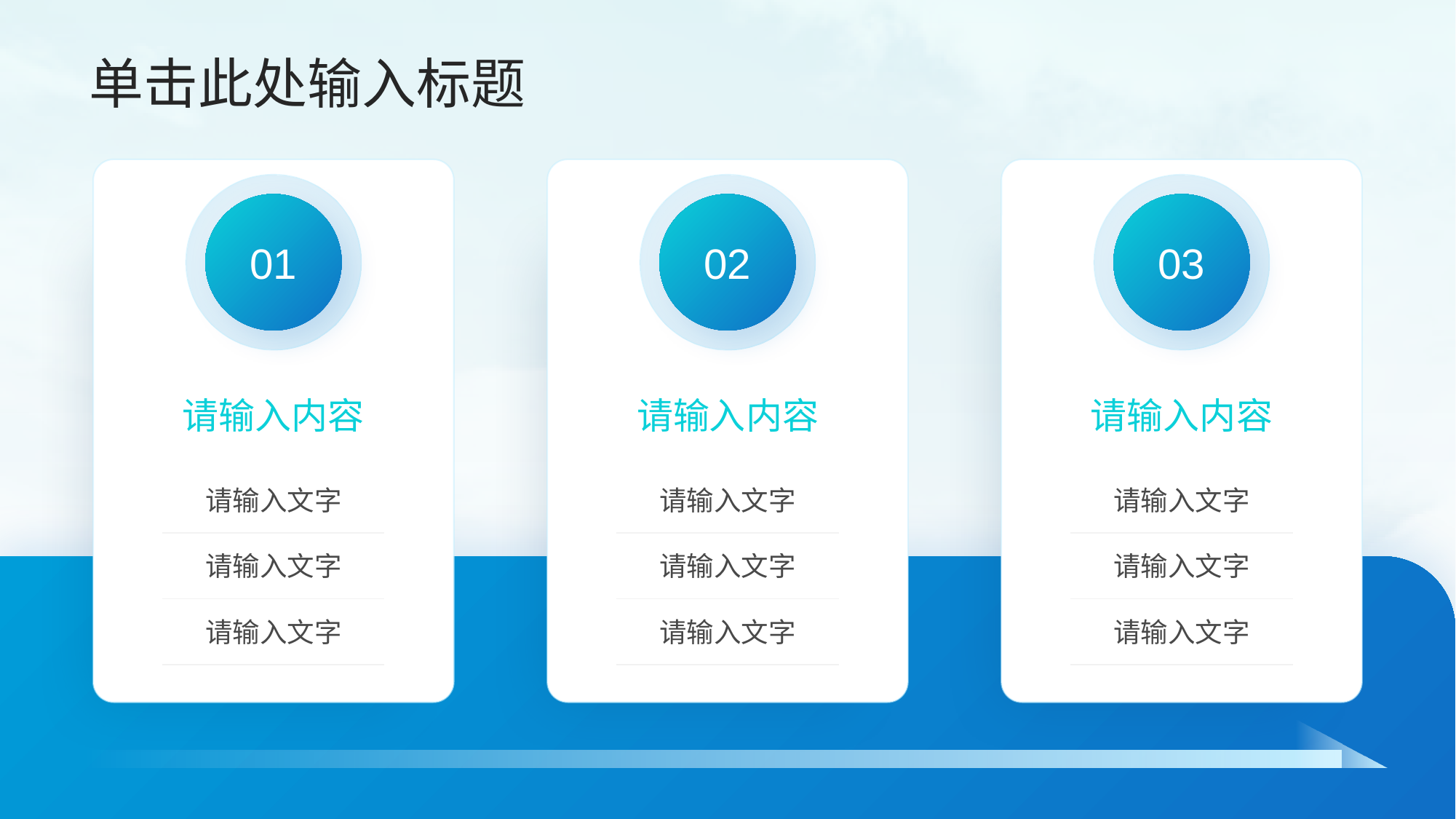

单击此处输入标题

01
请输入内容
请输入文字
请输入文字
请输入文字

02
请输入内容
请输入文字
请输入文字
请输入文字

03
请输入内容
请输入文字
请输入文字
请输入文字
`